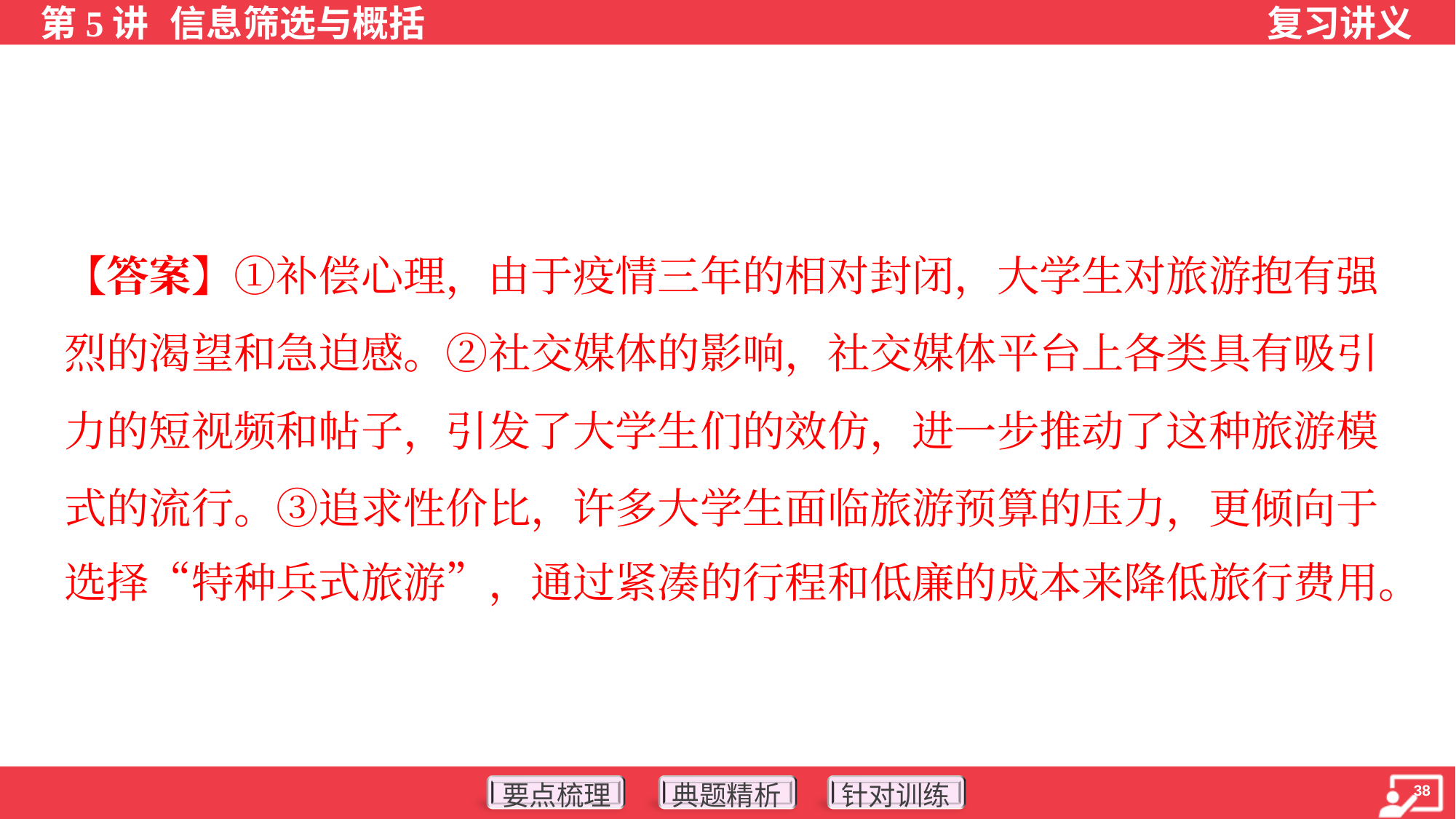

【答案】①补偿心理，由于疫情三年的相对封闭，大学生对旅游抱有强
烈的渴望和急迫感。②社交媒体的影响，社交媒体平台上各类具有吸引
力的短视频和帖子，引发了大学生们的效仿，进一步推动了这种旅游模
式的流行。③追求性价比，许多大学生面临旅游预算的压力，更倾向于
选择“特种兵式旅游”，通过紧凑的行程和低廉的成本来降低旅行费用。